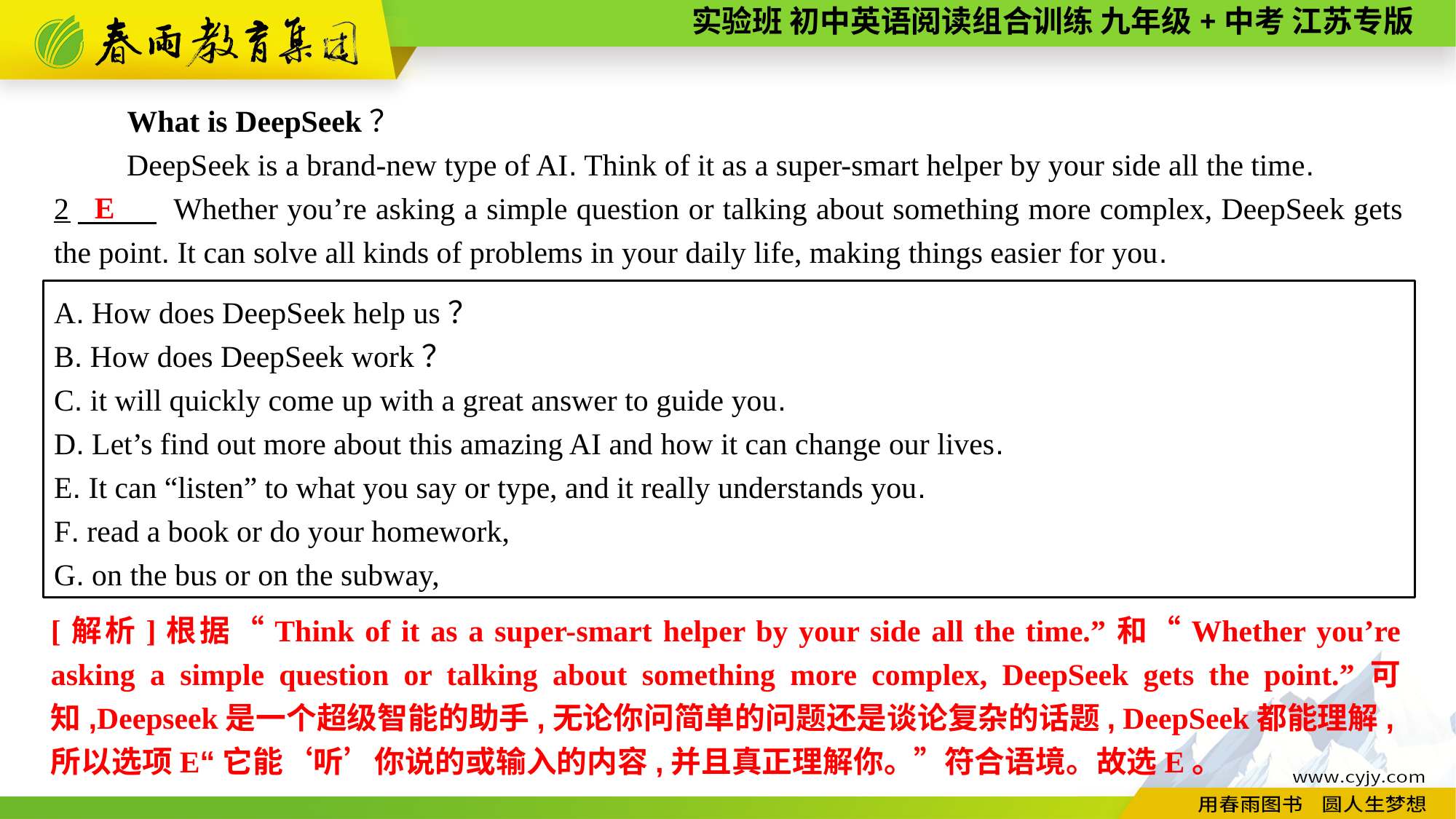

What is DeepSeek？
DeepSeek is a brand-new type of AI. Think of it as a super-smart helper by your side all the time.
2　       Whether you’re asking a simple question or talking about something more complex, DeepSeek gets the point. It can solve all kinds of problems in your daily life, making things easier for you.
E
A. How does DeepSeek help us？
B. How does DeepSeek work？
C. it will quickly come up with a great answer to guide you.
D. Let’s find out more about this amazing AI and how it can change our lives.
E. It can “listen” to what you say or type, and it really understands you.
F. read a book or do your homework,
G. on the bus or on the subway,
[解析]根据“Think of it as a super-smart helper by your side all the time.”和“Whether you’re asking a simple question or talking about something more complex, DeepSeek gets the point.”可知,Deepseek是一个超级智能的助手,无论你问简单的问题还是谈论复杂的话题, DeepSeek都能理解,所以选项E“它能‘听’你说的或输入的内容,并且真正理解你。”符合语境。故选E。